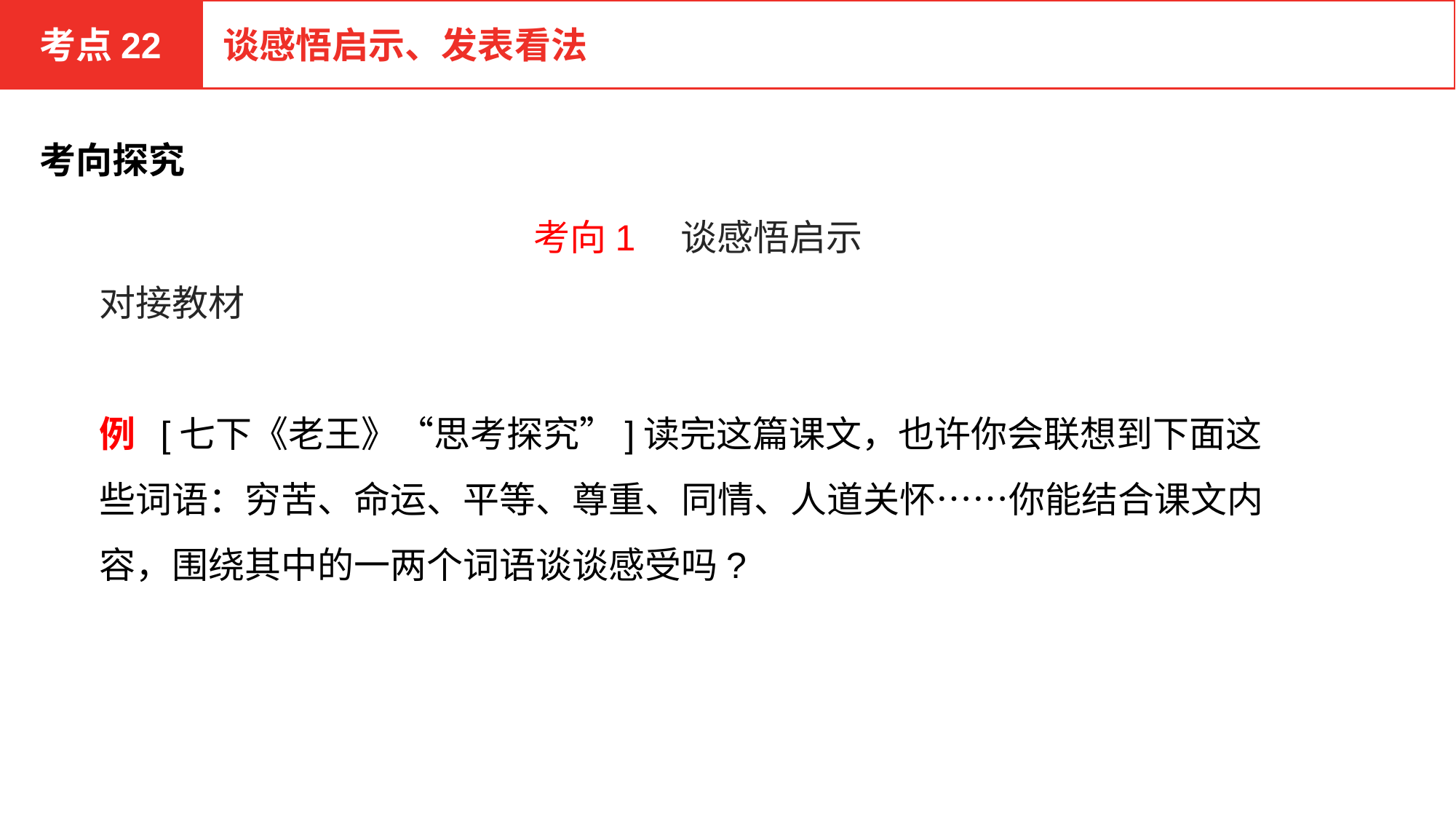

考点22
谈感悟启示、发表看法
考向探究
考向1　谈感悟启示
对接教材

例  [七下《老王》“思考探究”]读完这篇课文，也许你会联想到下面这些词语：穷苦、命运、平等、尊重、同情、人道关怀……你能结合课文内容，围绕其中的一两个词语谈谈感受吗?